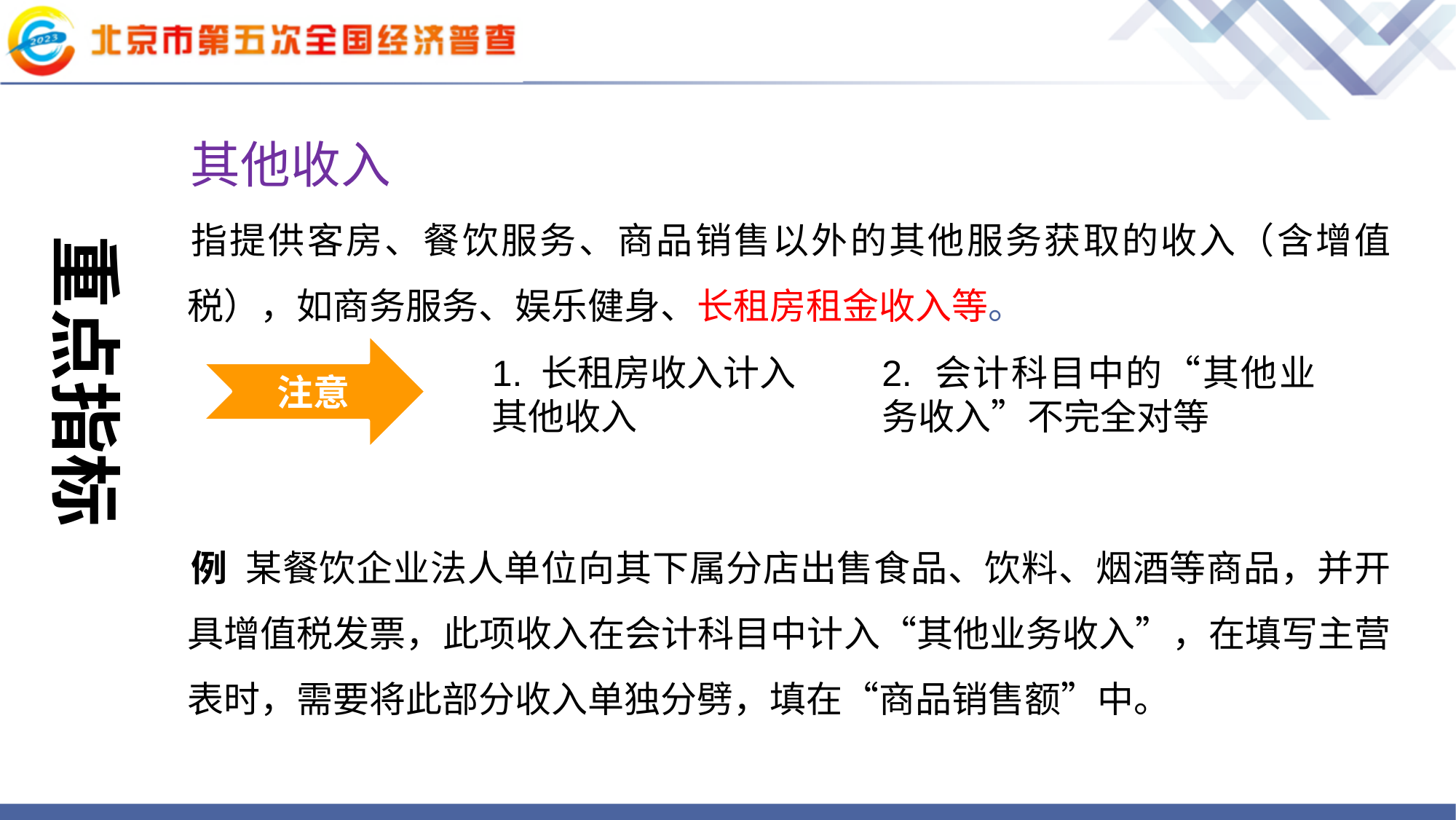

其他收入
指提供客房、餐饮服务、商品销售以外的其他服务获取的收入（含增值税），如商务服务、娱乐健身、长租房租金收入等。

例  某餐饮企业法人单位向其下属分店出售食品、饮料、烟酒等商品，并开具增值税发票，此项收入在会计科目中计入“其他业务收入”，在填写主营表时，需要将此部分收入单独分劈，填在“商品销售额”中。
重点指标
注意
1. 长租房收入计入其他收入
2. 会计科目中的“其他业务收入”不完全对等